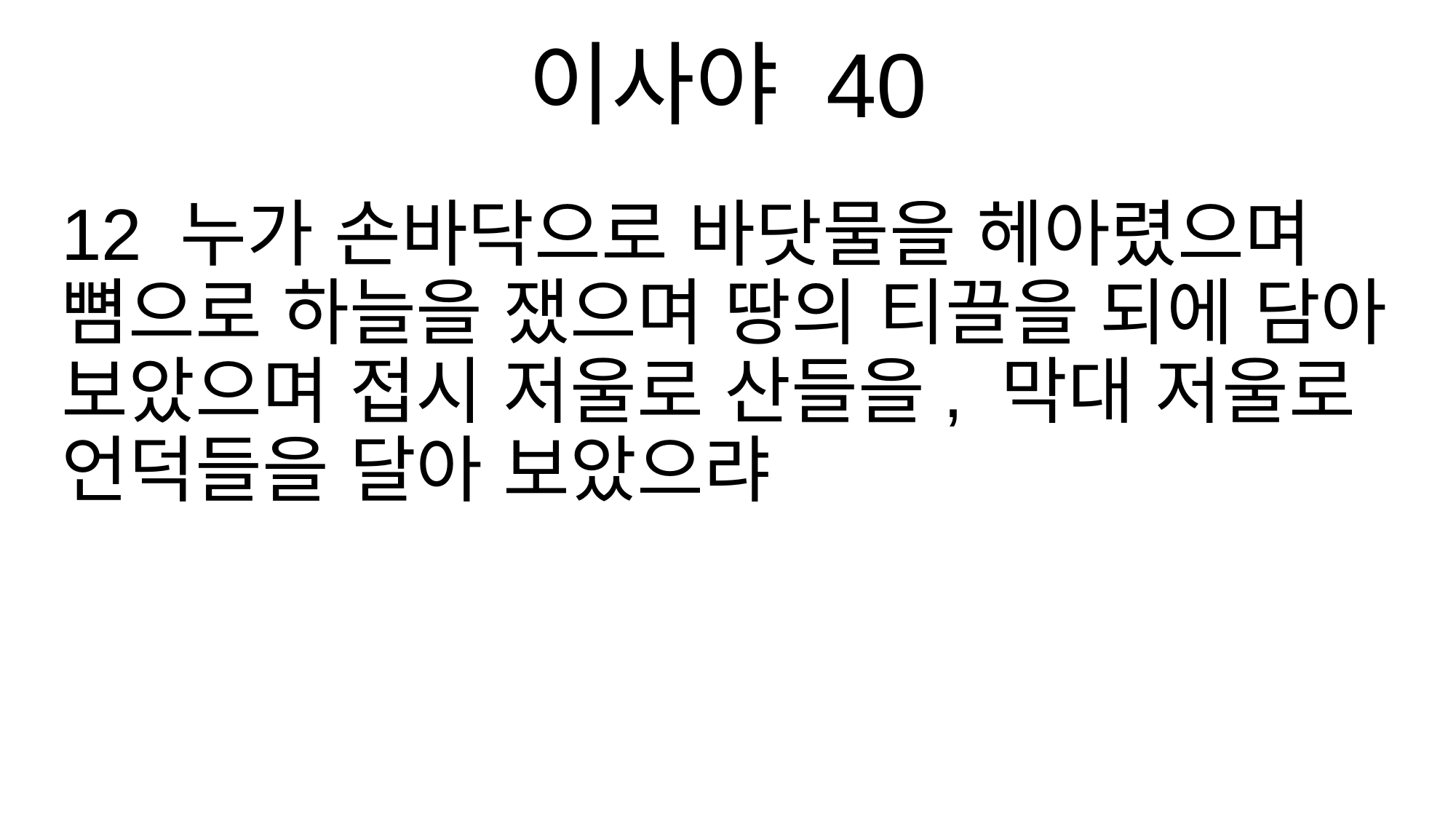

이사야 40
12 누가 손바닥으로 바닷물을 헤아렸으며 뼘으로 하늘을 쟀으며 땅의 티끌을 되에 담아 보았으며 접시 저울로 산들을, 막대 저울로 언덕들을 달아 보았으랴